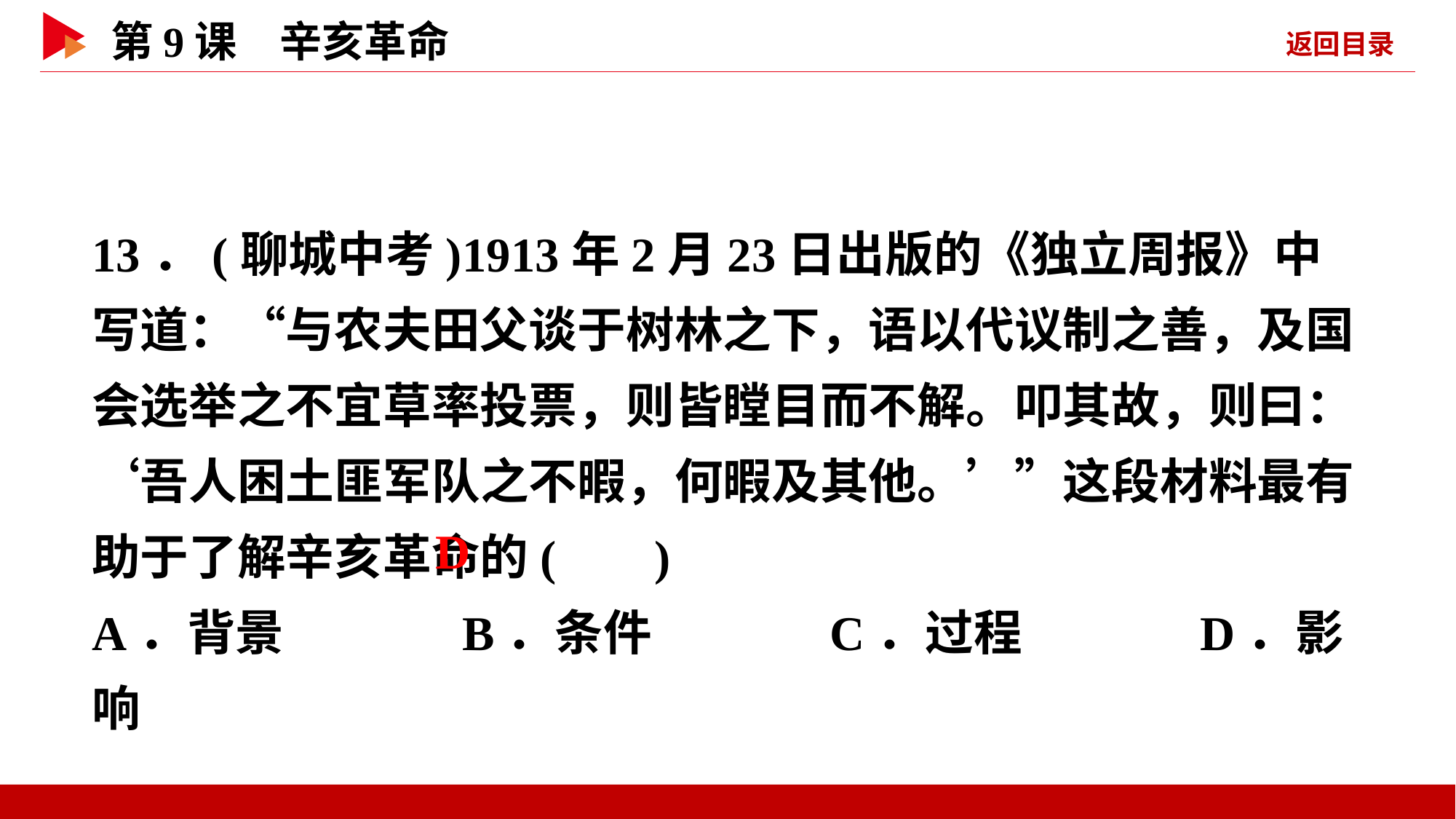

13．(聊城中考)1913年2月23日出版的《独立周报》中写道：“与农夫田父谈于树林之下，语以代议制之善，及国会选举之不宜草率投票，则皆瞠目而不解。叩其故，则曰：‘吾人困土匪军队之不暇，何暇及其他。’”这段材料最有助于了解辛亥革命的(        )
A．背景               B．条件               C．过程               D．影响
   D